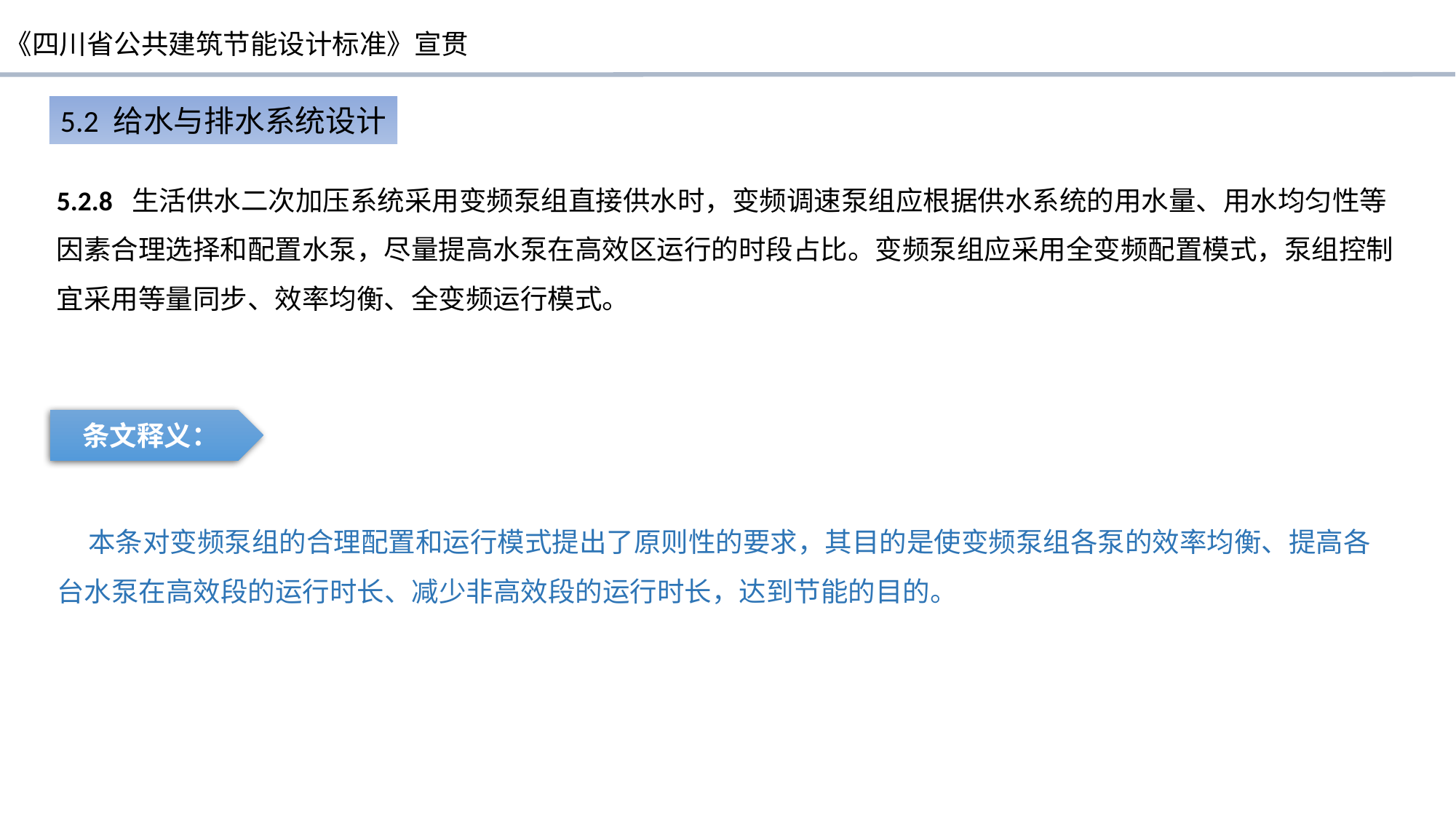

5.2 给水与排水系统设计
5.2.8  生活供水二次加压系统采用变频泵组直接供水时，变频调速泵组应根据供水系统的用水量、用水均匀性等因素合理选择和配置水泵，尽量提高水泵在高效区运行的时段占比。变频泵组应采用全变频配置模式，泵组控制宜采用等量同步、效率均衡、全变频运行模式。
条文释义：
    本条对变频泵组的合理配置和运行模式提出了原则性的要求，其目的是使变频泵组各泵的效率均衡、提高各台水泵在高效段的运行时长、减少非高效段的运行时长，达到节能的目的。